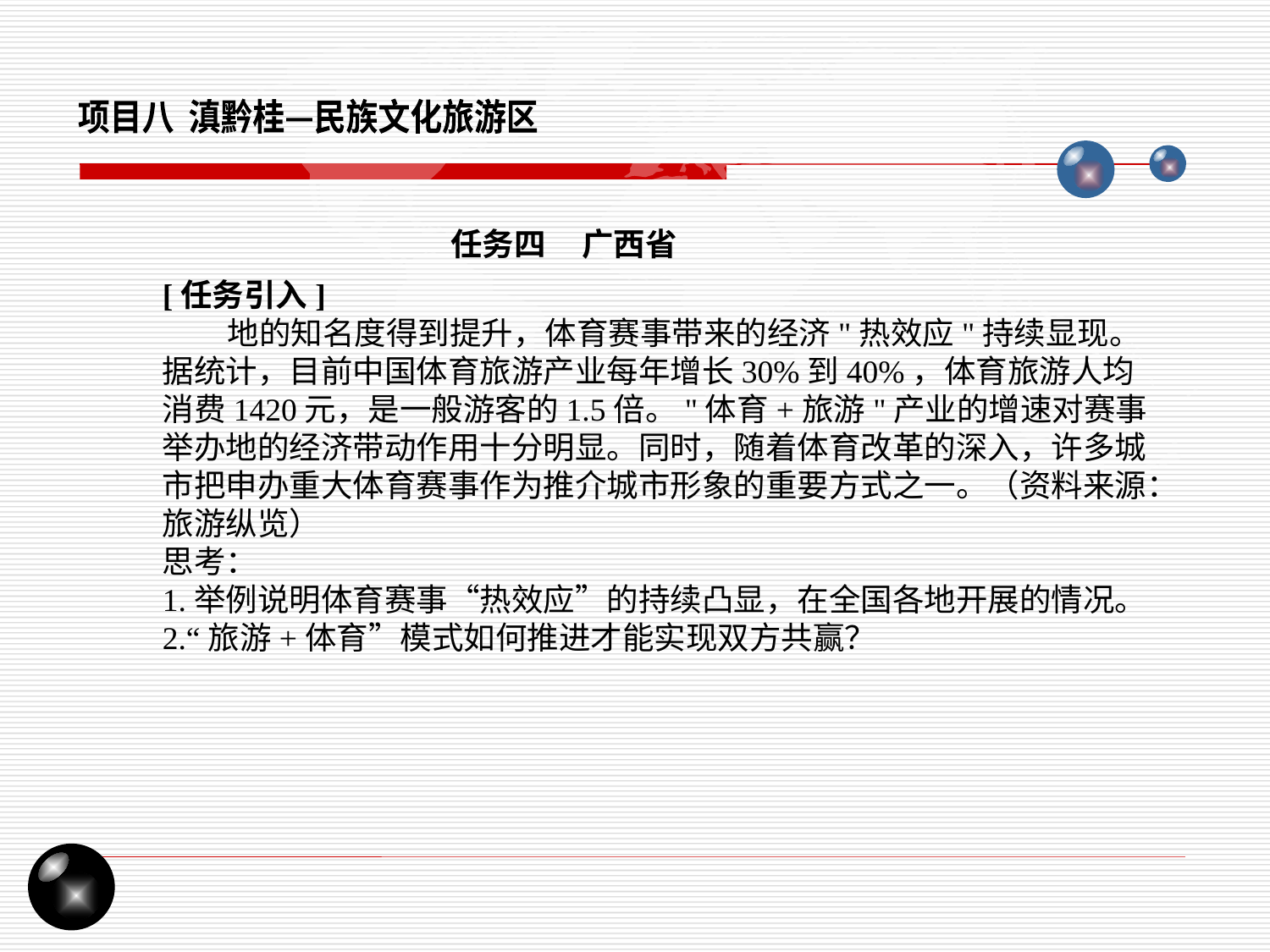

项目八  滇黔桂—民族文化旅游区
任务四     广西省
[任务引入]
        地的知名度得到提升，体育赛事带来的经济"热效应"持续显现。
据统计，目前中国体育旅游产业每年增长30%到40%，体育旅游人均消费1420元，是一般游客的1.5倍。"体育+旅游"产业的增速对赛事举办地的经济带动作用十分明显。同时，随着体育改革的深入，许多城市把申办重大体育赛事作为推介城市形象的重要方式之一。（资料来源：旅游纵览）
思考：
1.举例说明体育赛事“热效应”的持续凸显，在全国各地开展的情况。
2.“旅游+体育”模式如何推进才能实现双方共赢？